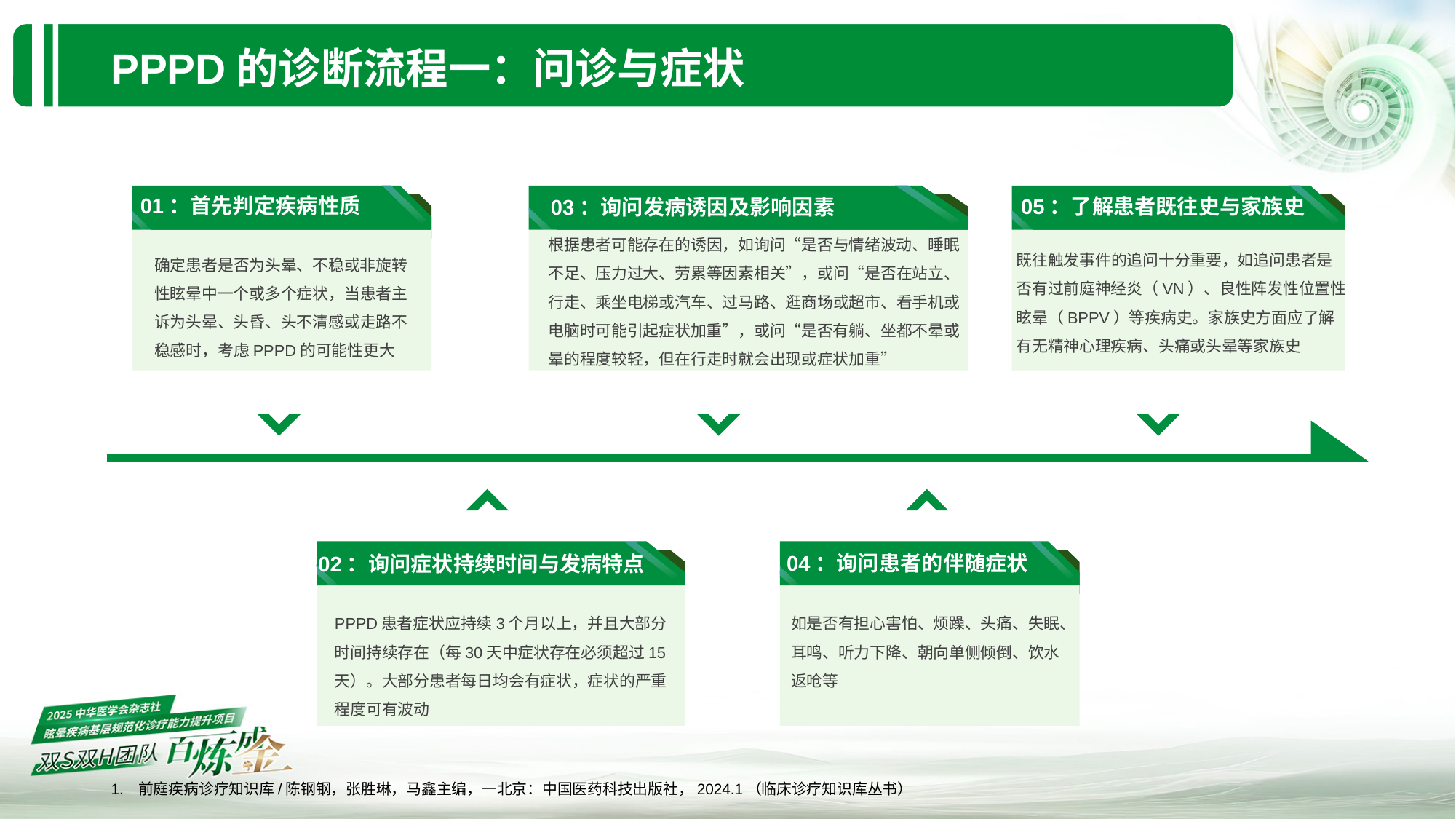

PPPD的诊断流程一：问诊与症状

01：首先判定疾病性质
确定患者是否为头晕、不稳或非旋转性眩晕中一个或多个症状，当患者主诉为头晕、头昏、头不清感或走路不稳感时，考虑PPPD的可能性更大
05：了解患者既往史与家族史
03：询问发病诱因及影响因素
根据患者可能存在的诱因，如询问“是否与情绪波动、睡眠不足、压力过大、劳累等因素相关”，或问“是否在站立、行走、乘坐电梯或汽车、过马路、逛商场或超市、看手机或电脑时可能引起症状加重”，或问“是否有躺、坐都不晕或晕的程度较轻，但在行走时就会出现或症状加重”

既往触发事件的追问十分重要，如追问患者是否有过前庭神经炎（VN）、良性阵发性位置性眩晕（BPPV）等疾病史。家族史方面应了解有无精神心理疾病、头痛或头晕等家族史

04：询问患者的伴随症状
如是否有担心害怕、烦躁、头痛、失眠、耳鸣、听力下降、朝向单侧倾倒、饮水返呛等
02：询问症状持续时间与发病特点
PPPD患者症状应持续3个月以上，并且大部分时间持续存在（每30天中症状存在必须超过15天）。大部分患者每日均会有症状，症状的严重程度可有波动
前庭疾病诊疗知识库/陈钢钢，张胜琳，马鑫主编，一北京：中国医药科技出版社，2024.1（临床诊疗知识库丛书）